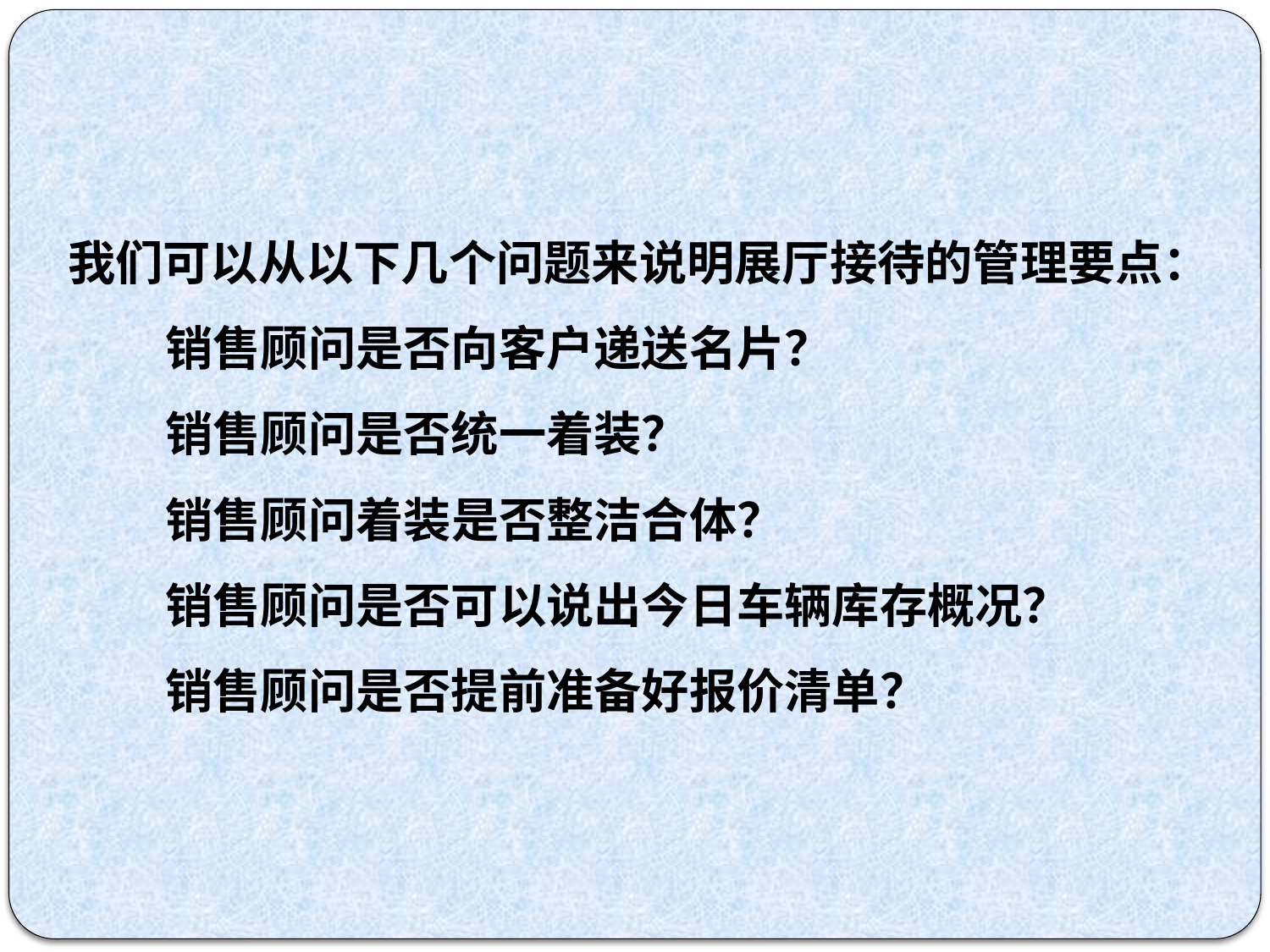

我们可以从以下几个问题来说明展厅接待的管理要点：
        销售顾问是否向客户递送名片？
        销售顾问是否统一着装？
        销售顾问着装是否整洁合体？
        销售顾问是否可以说出今日车辆库存概况？
        销售顾问是否提前准备好报价清单？